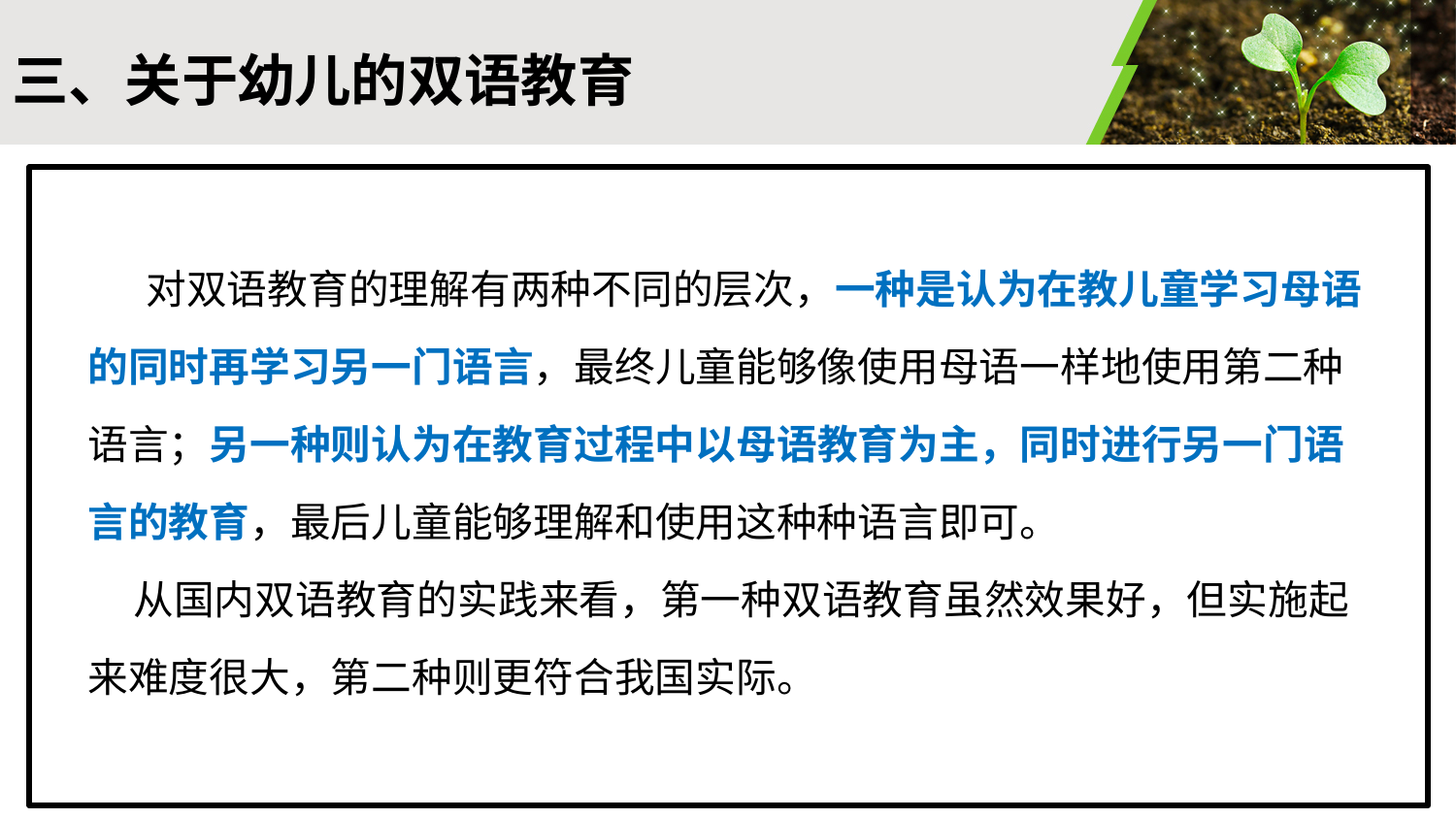

#
三、关于幼儿的双语教育

      对双语教育的理解有两种不同的层次，一种是认为在教儿童学习母语的同时再学习另一门语言，最终儿童能够像使用母语一样地使用第二种语言；另一种则认为在教育过程中以母语教育为主，同时进行另一门语言的教育，最后儿童能够理解和使用这种种语言即可。
    从国内双语教育的实践来看，第一种双语教育虽然效果好，但实施起来难度很大，第二种则更符合我国实际。